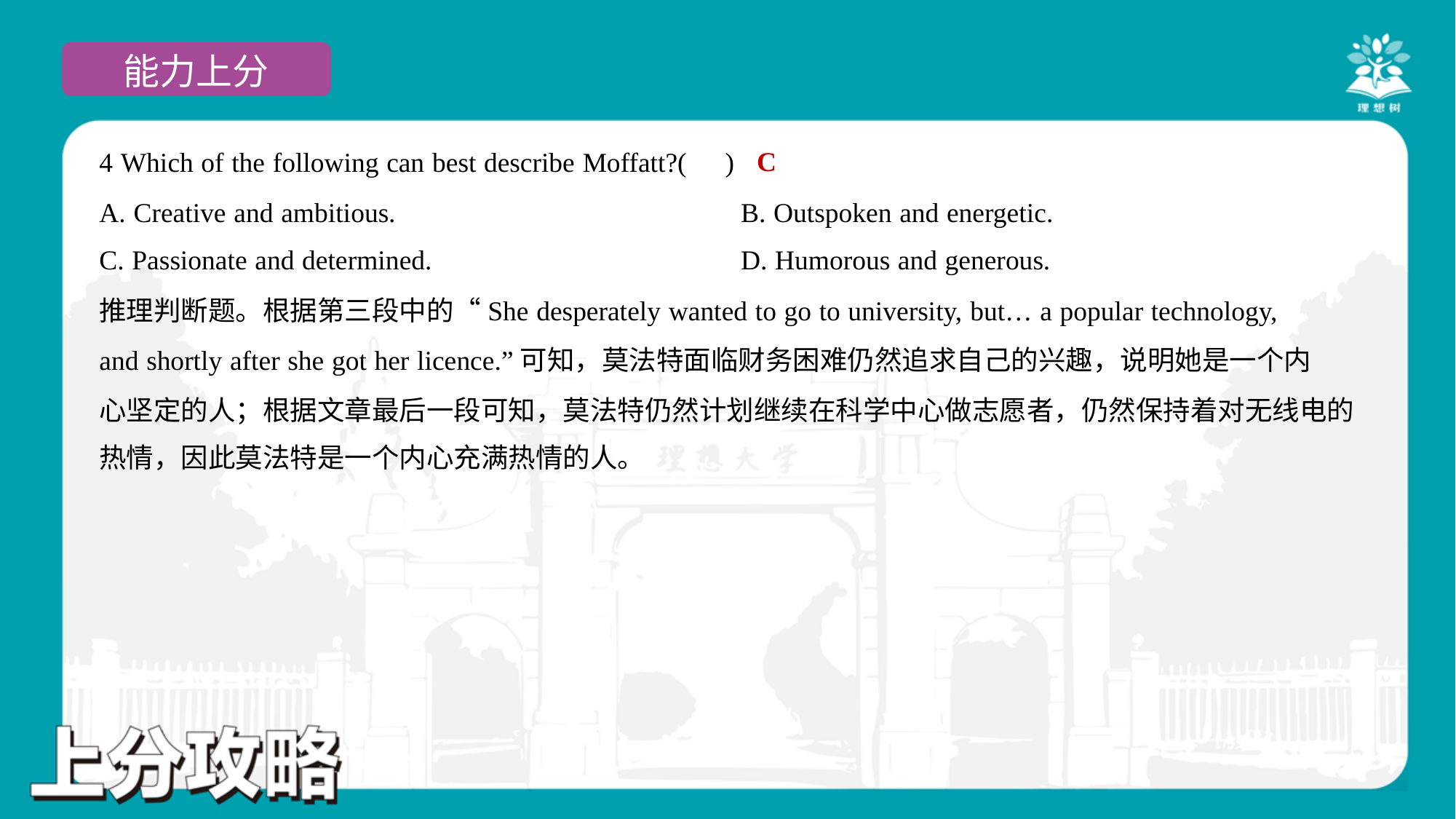

C
4 Which of the following can best describe Moffatt?(     )
A. Creative and ambitious.	B. Outspoken and energetic.
C. Passionate and determined.	D. Humorous and generous.
推理判断题。根据第三段中的“She desperately wanted to go to university, but… a popular technology,
and shortly after she got her licence.”可知，莫法特面临财务困难仍然追求自己的兴趣，说明她是一个内
心坚定的人；根据文章最后一段可知，莫法特仍然计划继续在科学中心做志愿者，仍然保持着对无线电的
热情，因此莫法特是一个内心充满热情的人。